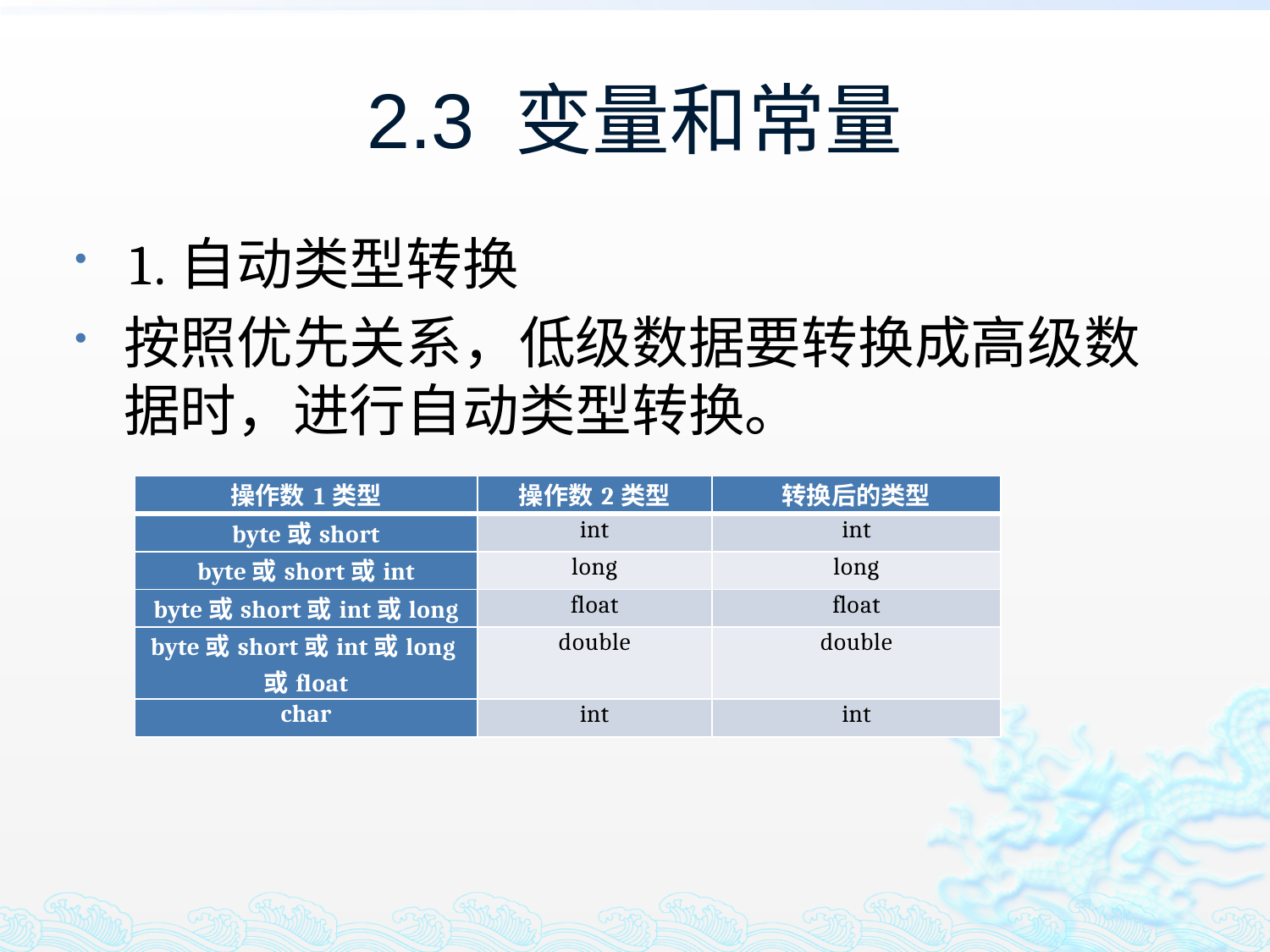

# 2.3 变量和常量
1.自动类型转换
按照优先关系，低级数据要转换成高级数据时，进行自动类型转换。

| 操作数1类型 | 操作数2类型 | 转换后的类型 |
| --- | --- | --- |
| byte或short | int | int |
| byte或short或int | long | long |
| byte或short或int或long | float | float |
| byte或short或int或long或float | double | double |
| char | int | int |